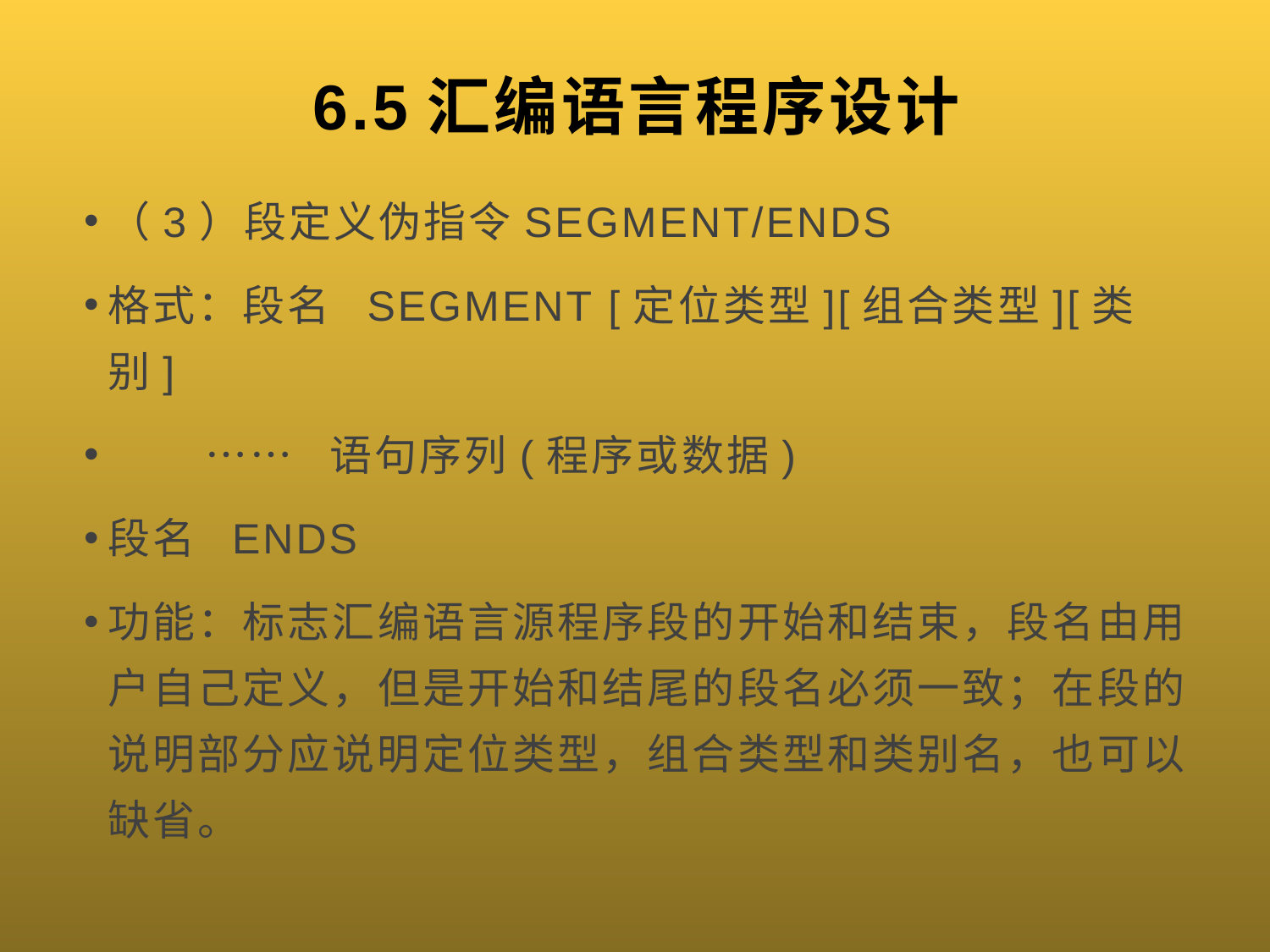

# 6.5汇编语言程序设计
（3）段定义伪指令SEGMENT/ENDS
格式：段名  SEGMENT [定位类型][组合类型][类别]
        ……  语句序列(程序或数据)
段名  ENDS
功能：标志汇编语言源程序段的开始和结束，段名由用户自己定义，但是开始和结尾的段名必须一致；在段的说明部分应说明定位类型，组合类型和类别名，也可以缺省。